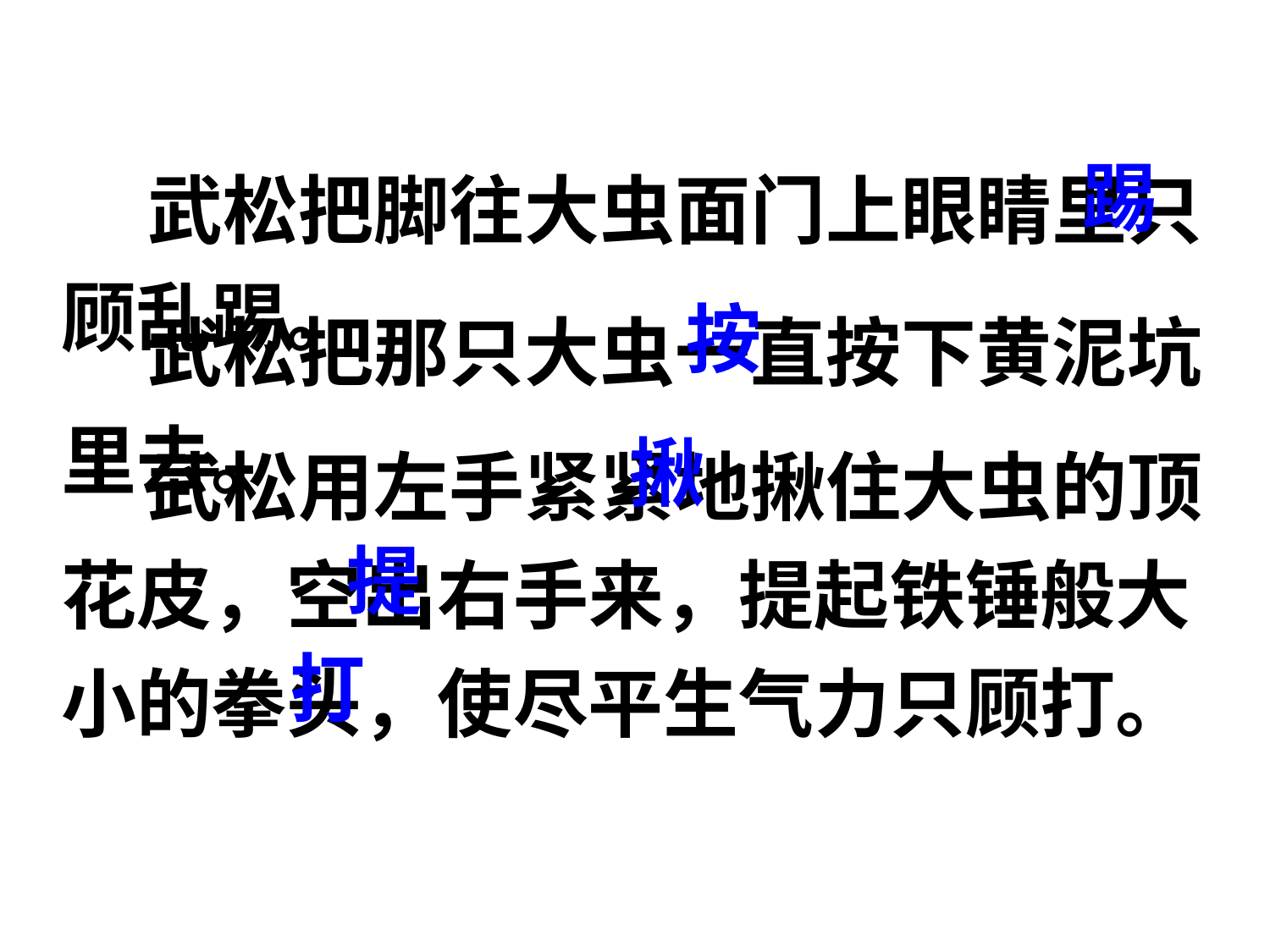

武松把脚往大虫面门上眼睛里只顾乱踢。
踢
    武松把那只大虫一直按下黄泥坑里去。
按
    武松用左手紧紧地揪住大虫的顶花皮，空出右手来，提起铁锤般大小的拳头，使尽平生气力只顾打。
揪
提
打